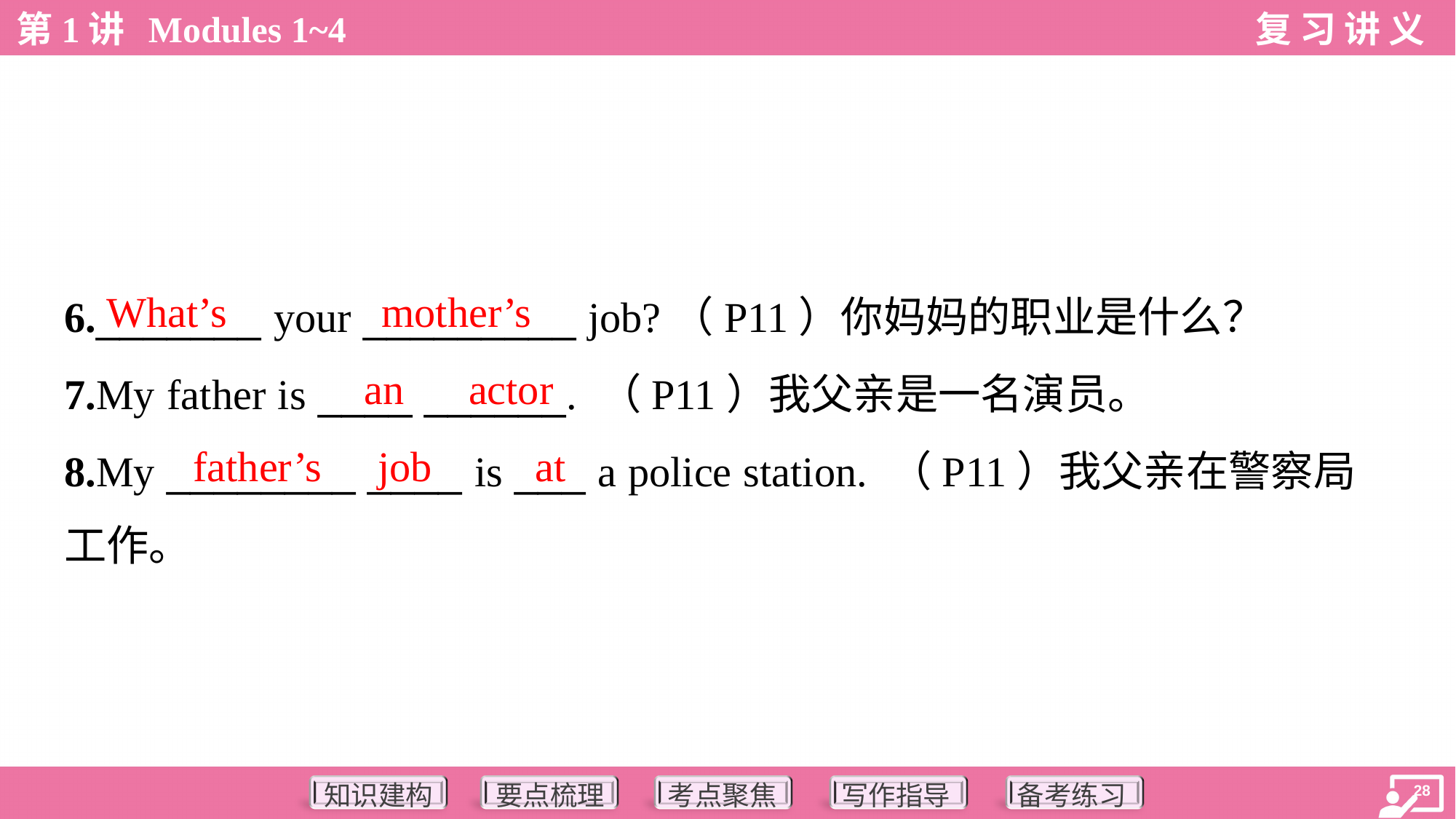

What’s
mother’s
6._______ your _________ job?（P11）你妈妈的职业是什么？
7.My father is ____ ______. （P11）我父亲是一名演员。
8.My ________ ____ is ___ a police station. （P11）我父亲在警察局
工作。
an
actor
father’s
job
at